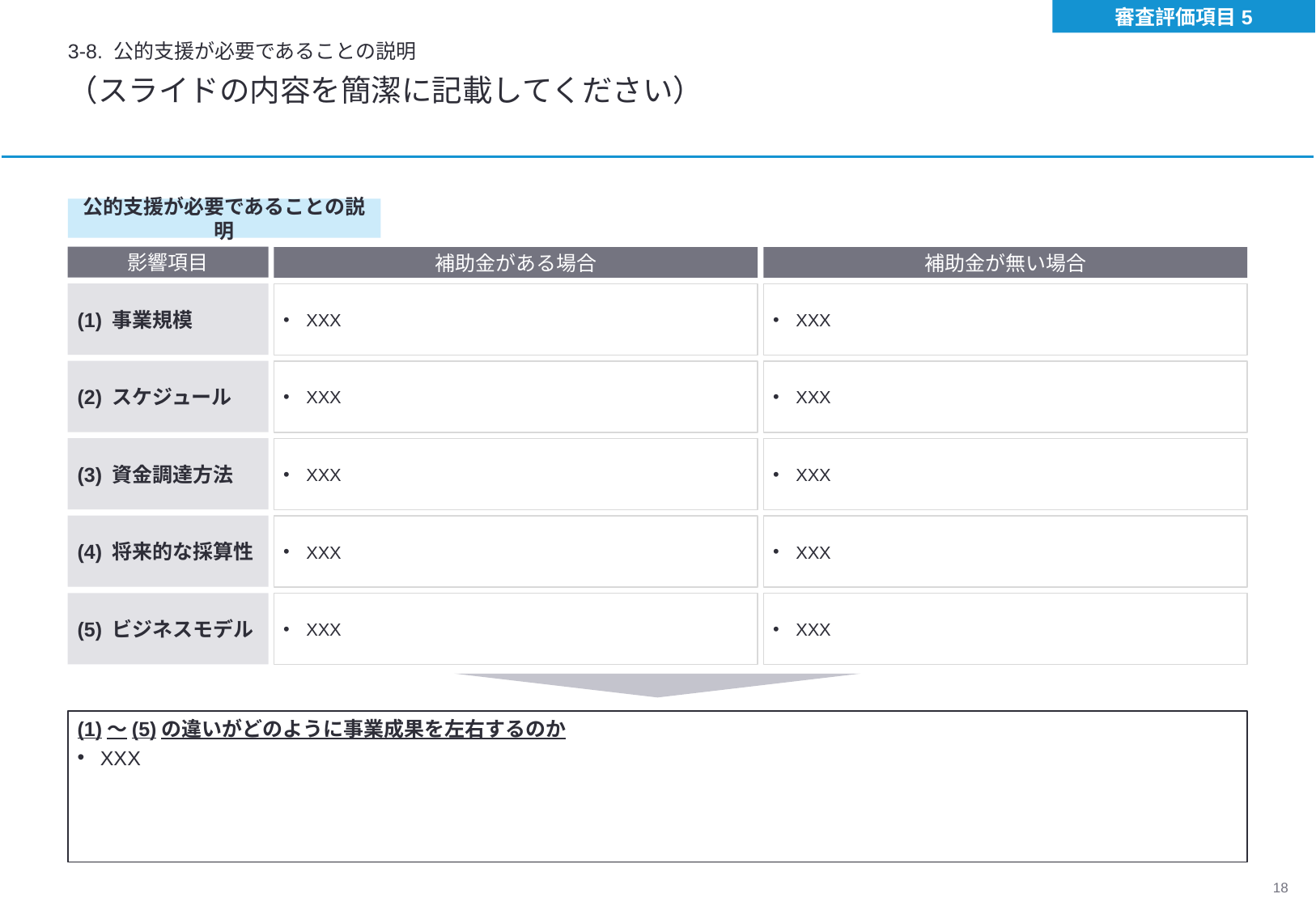

審査評価項目5
3-8. 公的支援が必要であることの説明
（スライドの内容を簡潔に記載してください）
公的支援が必要であることの説明
影響項目
(1) 事業規模
(2) スケジュール
(3) 資金調達方法
(4) 将来的な採算性
(5) ビジネスモデル
補助金がある場合
XXX
XXX
XXX
XXX
XXX
補助金が無い場合
XXX
XXX
XXX
XXX
XXX

(1)～(5)の違いがどのように事業成果を左右するのか
XXX